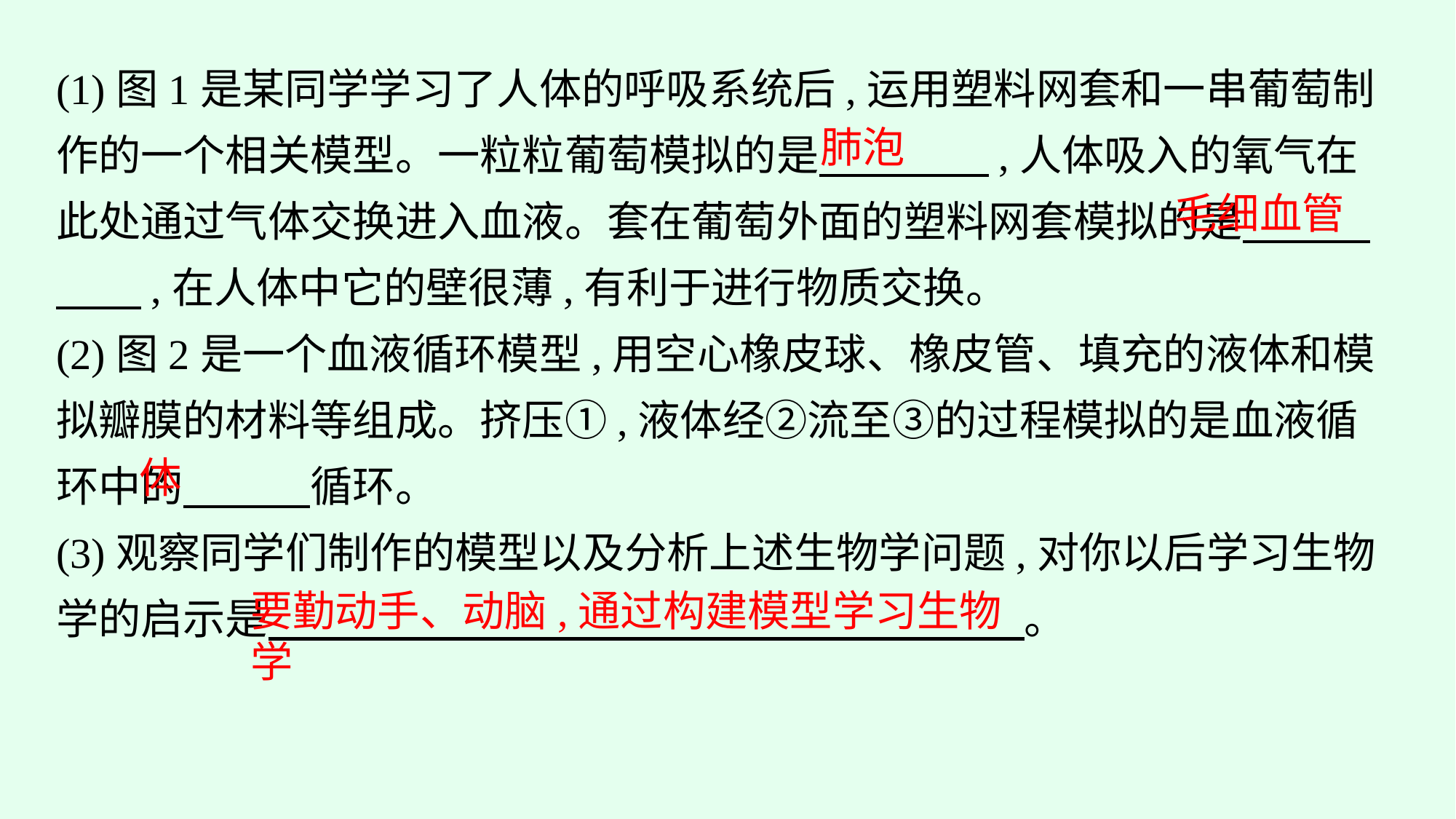

(1)图1是某同学学习了人体的呼吸系统后,运用塑料网套和一串葡萄制作的一个相关模型。一粒粒葡萄模拟的是　　　　,人体吸入的氧气在此处通过气体交换进入血液。套在葡萄外面的塑料网套模拟的是　　　　　,在人体中它的壁很薄,有利于进行物质交换。
(2)图2是一个血液循环模型,用空心橡皮球、橡皮管、填充的液体和模拟瓣膜的材料等组成。挤压①,液体经②流至③的过程模拟的是血液循环中的　　　循环。
(3)观察同学们制作的模型以及分析上述生物学问题,对你以后学习生物学的启示是　　                                                              　　。
肺泡
毛细血管
体
要勤动手、动脑,通过构建模型学习生物学